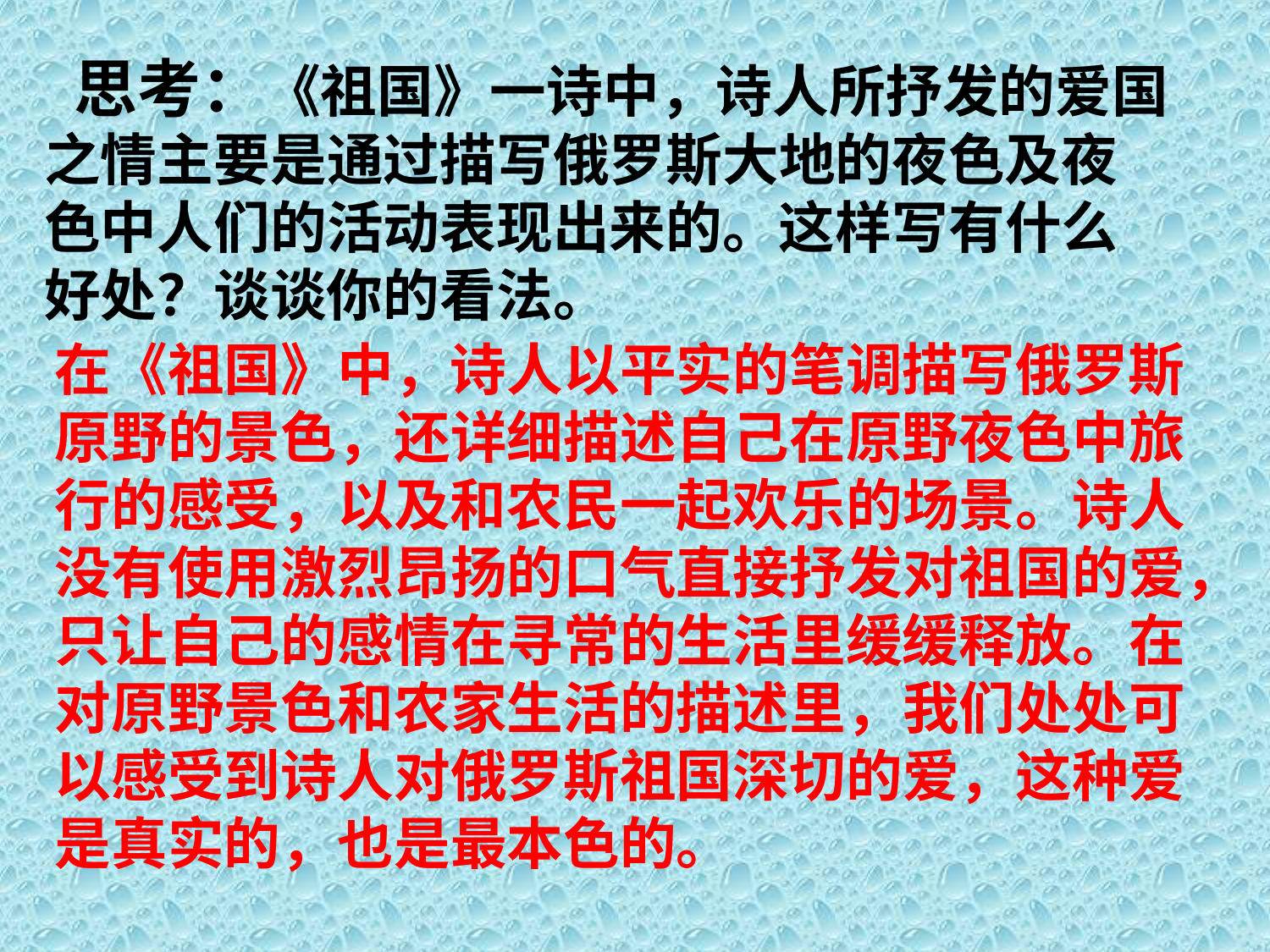

思考：《祖国》一诗中，诗人所抒发的爱国之情主要是通过描写俄罗斯大地的夜色及夜色中人们的活动表现出来的。这样写有什么好处？谈谈你的看法。
在《祖国》中，诗人以平实的笔调描写俄罗斯原野的景色，还详细描述自己在原野夜色中旅行的感受，以及和农民一起欢乐的场景。诗人没有使用激烈昂扬的口气直接抒发对祖国的爱，只让自己的感情在寻常的生活里缓缓释放。在对原野景色和农家生活的描述里，我们处处可以感受到诗人对俄罗斯祖国深切的爱，这种爱是真实的，也是最本色的。